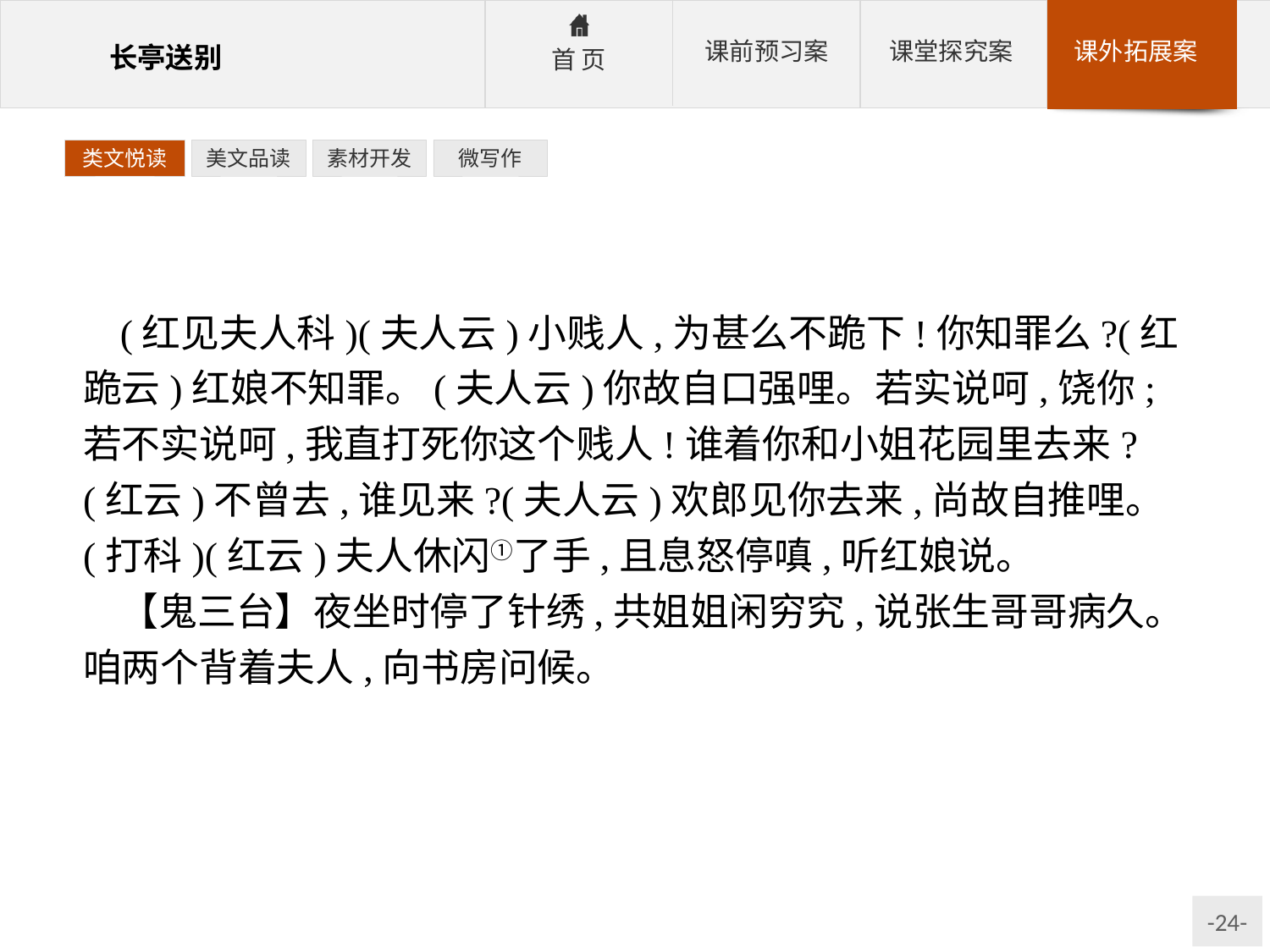

类文悦读
美文品读
素材开发
微写作
(红见夫人科)(夫人云)小贱人,为甚么不跪下!你知罪么?(红跪云)红娘不知罪。(夫人云)你故自口强哩。若实说呵,饶你;若不实说呵,我直打死你这个贱人!谁着你和小姐花园里去来?(红云)不曾去,谁见来?(夫人云)欢郎见你去来,尚故自推哩。(打科)(红云)夫人休闪①了手,且息怒停嗔,听红娘说。
【鬼三台】夜坐时停了针绣,共姐姐闲穷究,说张生哥哥病久。咱两个背着夫人,向书房问候。